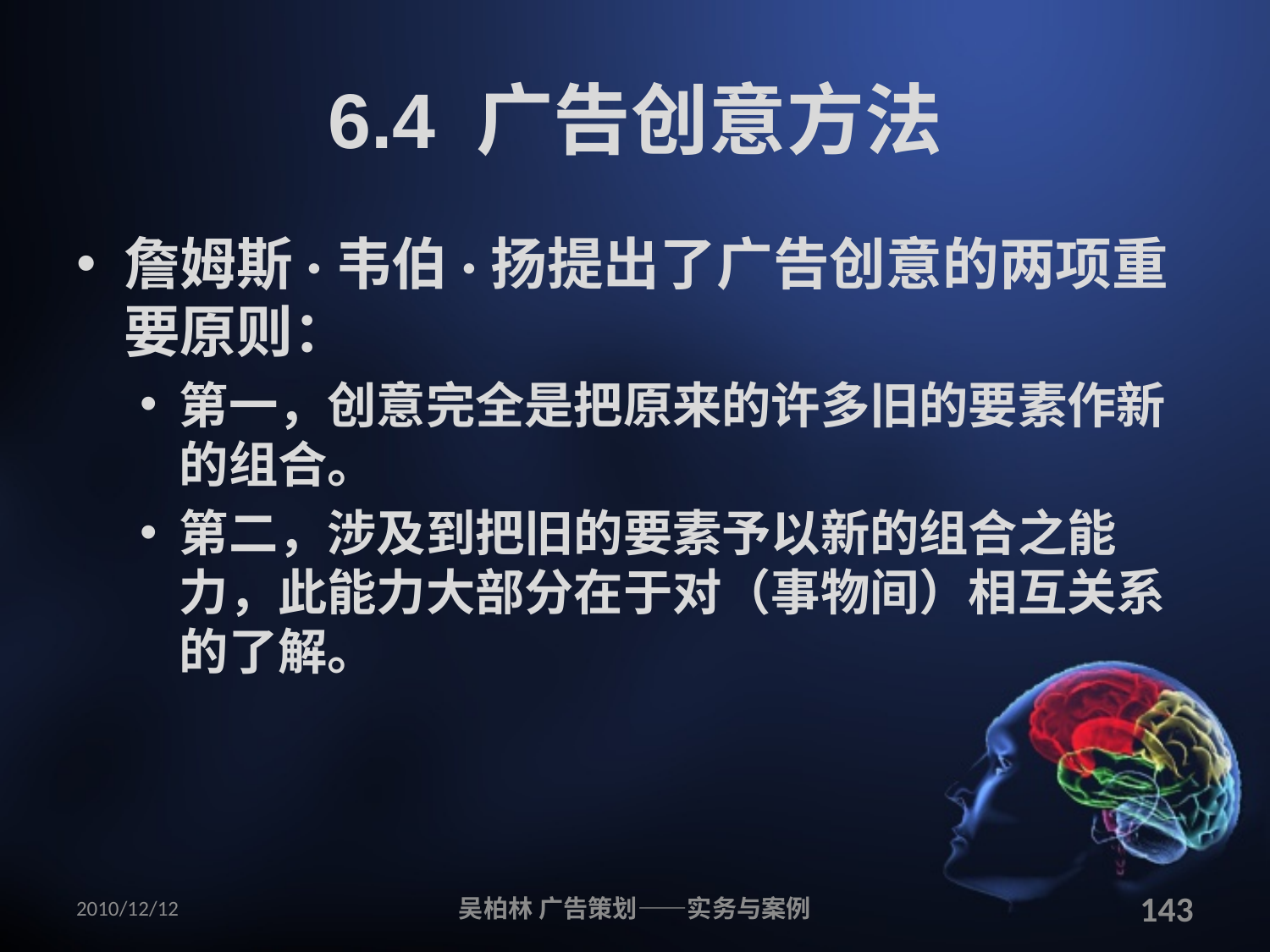

# 6.4 广告创意方法
詹姆斯·韦伯·扬提出了广告创意的两项重要原则：
第一，创意完全是把原来的许多旧的要素作新的组合。
第二，涉及到把旧的要素予以新的组合之能力，此能力大部分在于对（事物间）相互关系的了解。
2010/12/12
吴柏林 广告策划——实务与案例
143